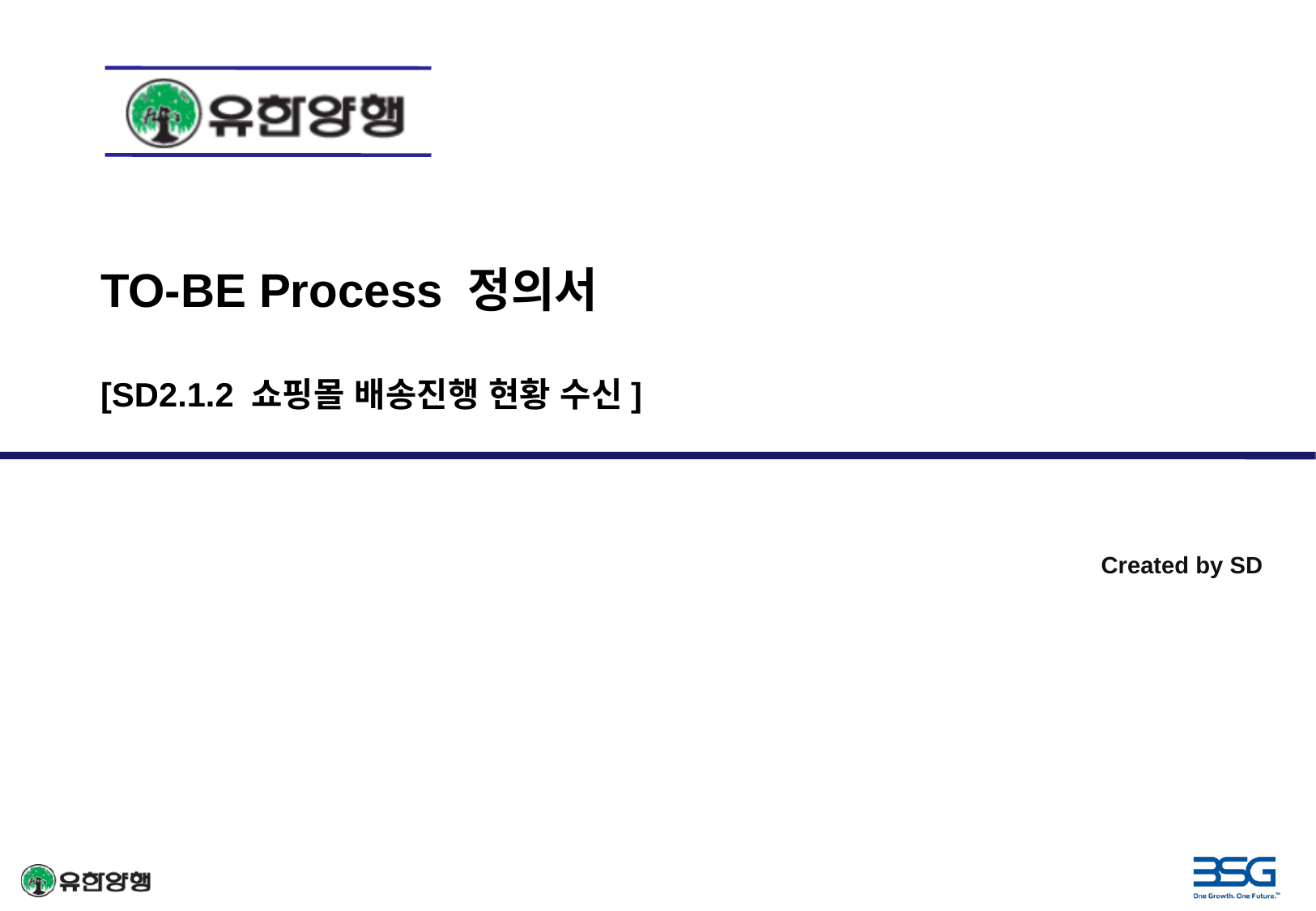

TO-BE Process 정의서
[SD2.1.2 쇼핑몰 배송진행 현황 수신]
Created by SD